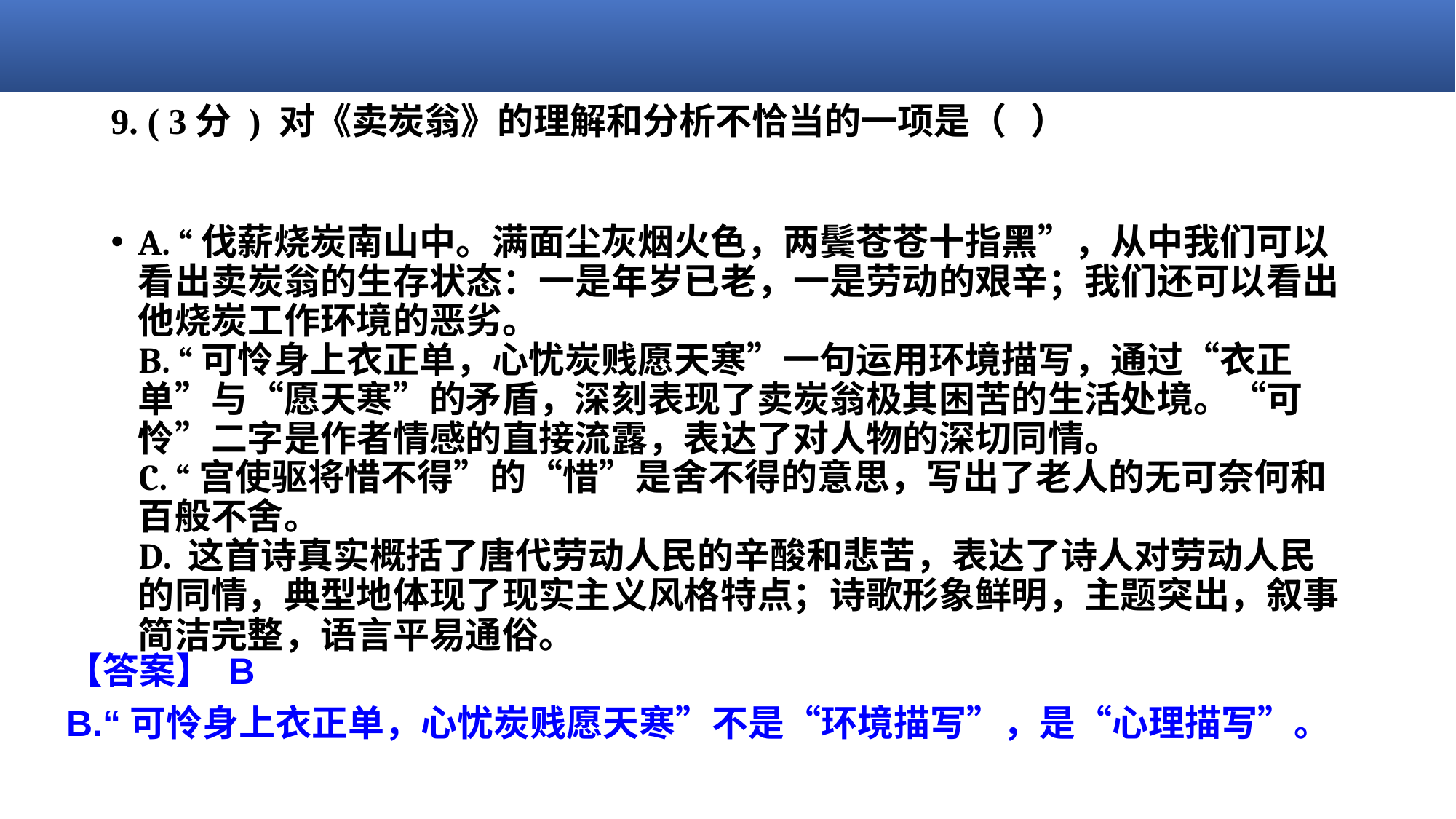

# 9. ( 3分 ) 对《卖炭翁》的理解和分析不恰当的一项是（   ）
A. “伐薪烧炭南山中。满面尘灰烟火色，两鬓苍苍十指黑”，从中我们可以看出卖炭翁的生存状态：一是年岁已老，一是劳动的艰辛；我们还可以看出他烧炭工作环境的恶劣。
B. “可怜身上衣正单，心忧炭贱愿天寒”一句运用环境描写，通过“衣正单”与“愿天寒”的矛盾，深刻表现了卖炭翁极其困苦的生活处境。“可怜”二字是作者情感的直接流露，表达了对人物的深切同情。
C. “宫使驱将惜不得”的“惜”是舍不得的意思，写出了老人的无可奈何和百般不舍。
D. 这首诗真实概括了唐代劳动人民的辛酸和悲苦，表达了诗人对劳动人民的同情，典型地体现了现实主义风格特点；诗歌形象鲜明，主题突出，叙事简洁完整，语言平易通俗。
【答案】 B
B.“可怜身上衣正单，心忧炭贱愿天寒”不是“环境描写”，是“心理描写”。